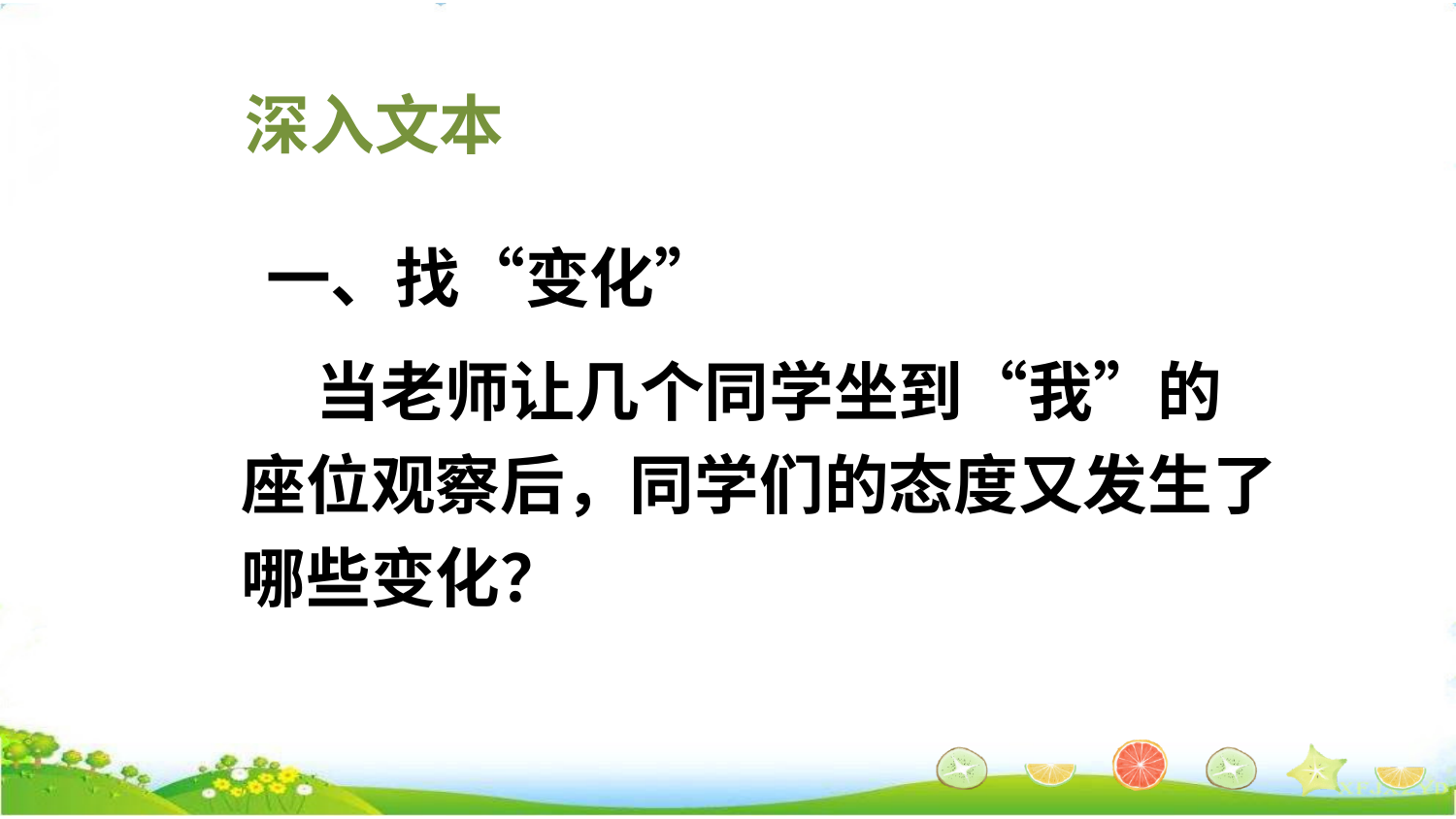

深入文本
一、找“变化”
    当老师让几个同学坐到“我”的座位观察后，同学们的态度又发生了哪些变化？